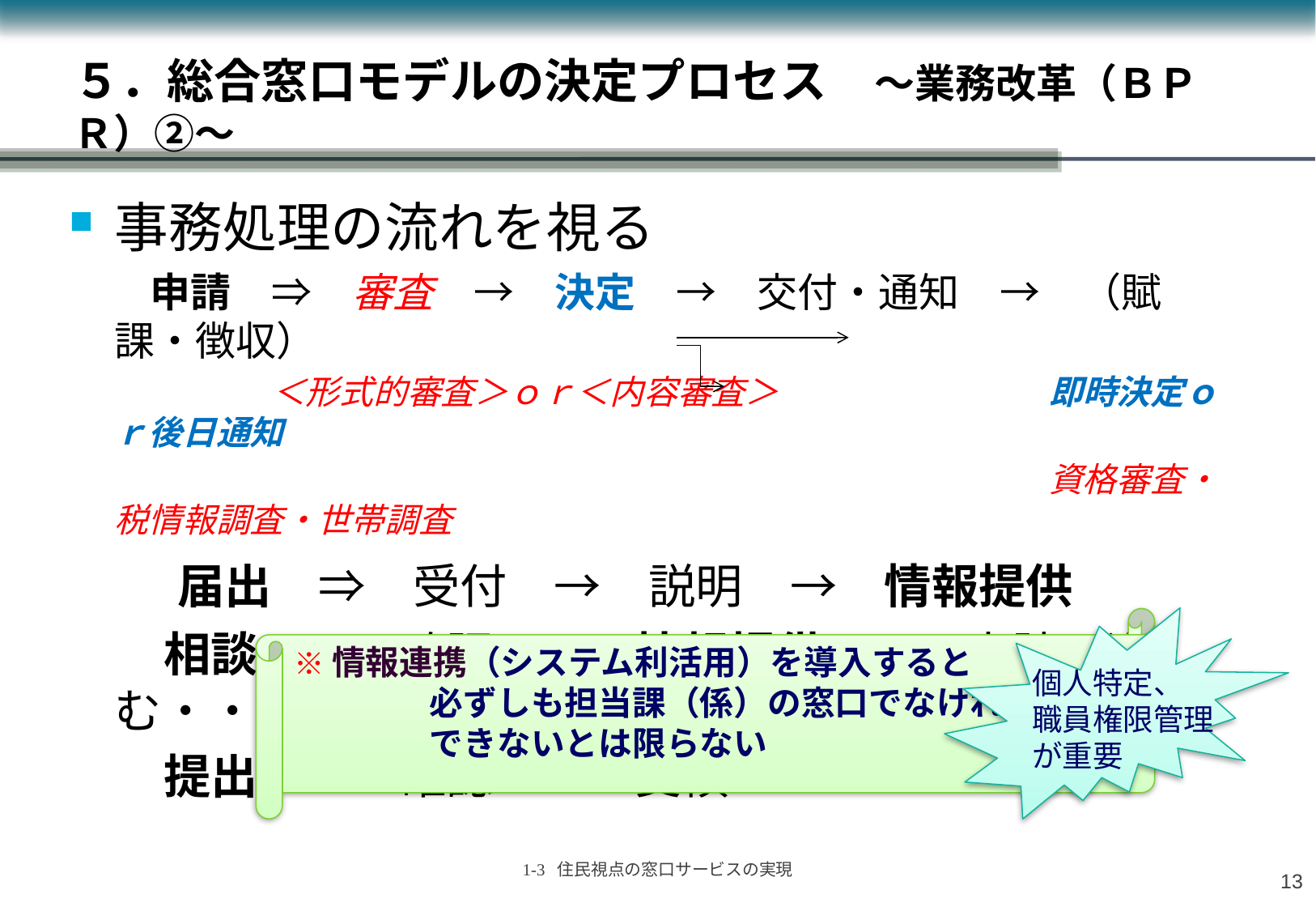

# ５．総合窓口モデルの決定プロセス　～業務改革（ＢＰＲ）②～
事務処理の流れを視る
　　申請　⇒　審査　→　決定　→　交付・通知　→　（賦課・徴収）
　　　　　　＜形式的審査＞ｏｒ＜内容審査＞　　　　　　　　即時決定ｏｒ後日通知
　　　　　　　　　　　　　　　　　　　　　　　　　　　　　資格審査・税情報調査・世帯調査
　　届出　⇒　受付　→　説明　→　情報提供
　　相談　⇒　確認　→　情報提供　⇒　申請に進む・・・
　　提出　⇒　確認　→　受領

※情報連携（システム利活用）を導入すると
　　　　必ずしも担当課（係）の窓口でなければ
　　　　できないとは限らない
個人特定、
職員権限管理が重要
13
1-3  住民視点の窓口サービスの実現